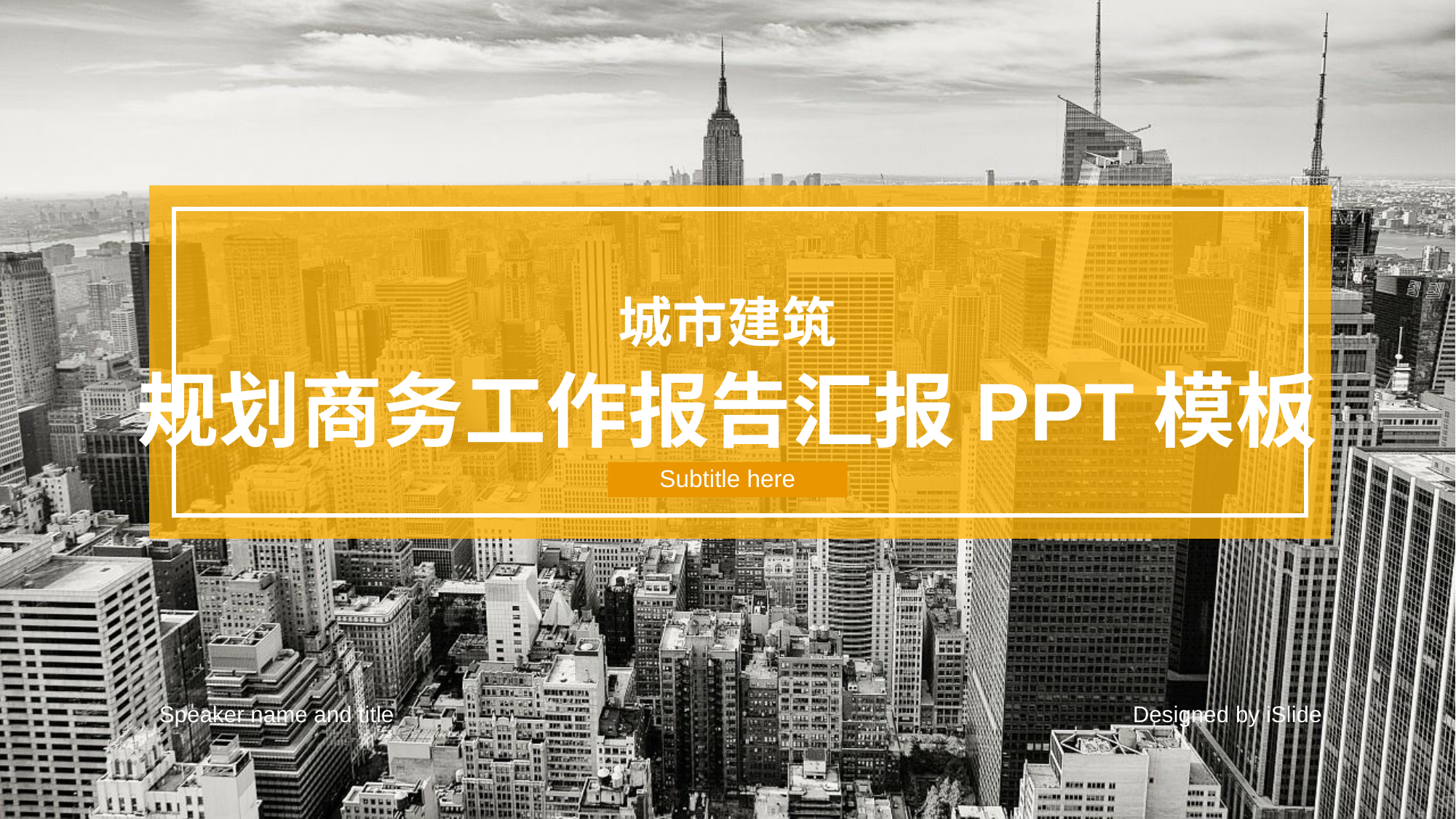

城市建筑
规划商务工作报告汇报PPT模板
# Subtitle here
Designed by iSlide
Speaker name and title